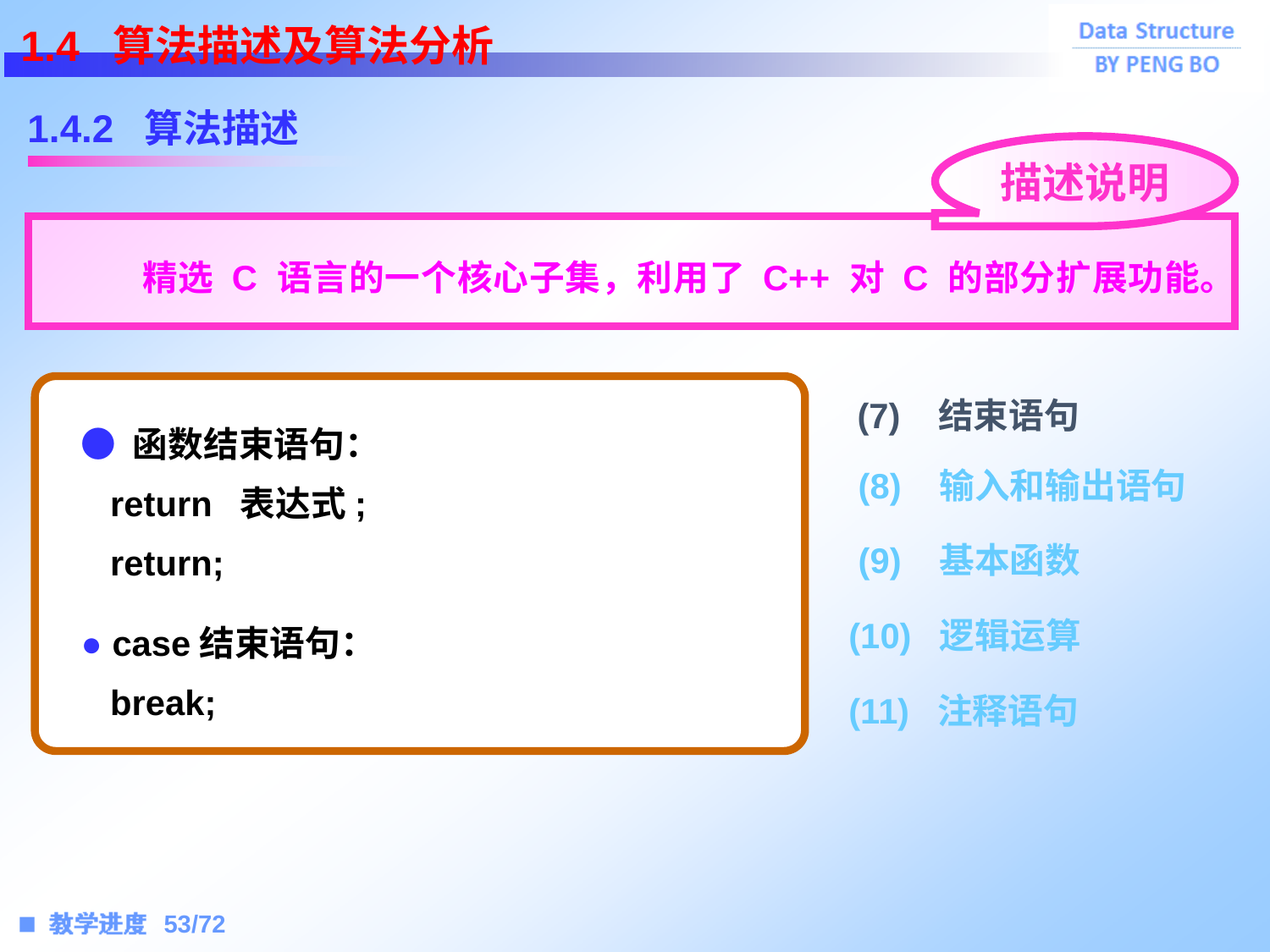

1.4  算法描述及算法分析

1.4.2  算法描述

描述说明
        精选 C 语言的一个核心子集，利用了 C++ 对 C 的部分扩展功能。

● 函数结束语句：
   return  表达式;
   return;
● case结束语句：
   break;
 (1)   数据类型定义
 (7)   结束语句
 (2)   基本操作算法描述
 (8)   输入和输出语句
 (3)   内存动态分配与释放
 (9)   基本函数
 (4)   赋值语句
(10)  逻辑运算
(11)  注释语句
 (5)   选择语句